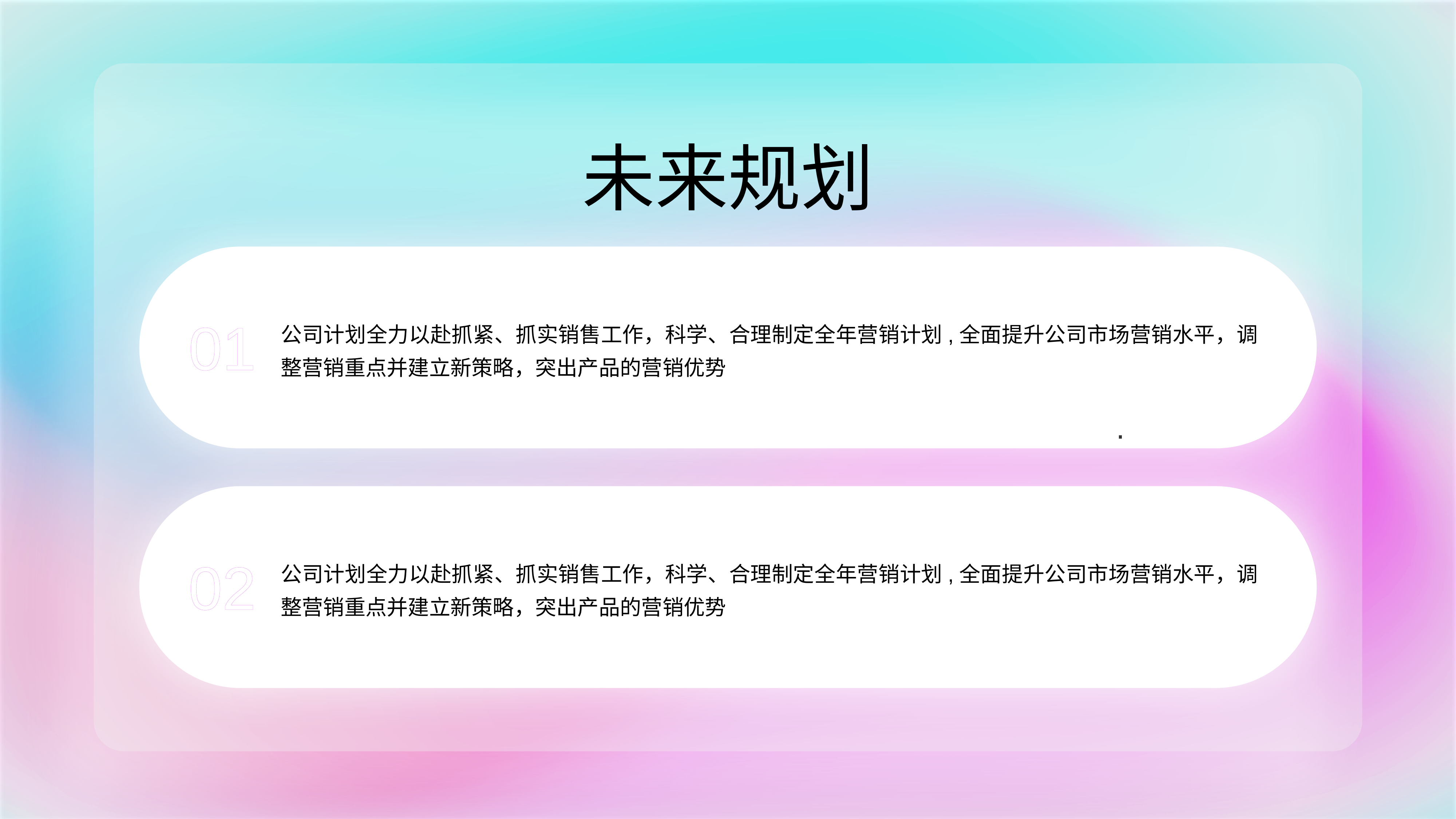

未来规划

01
公司计划全力以赴抓紧、抓实销售工作，科学、合理制定全年营销计划,全面提升公司市场营销水平，调整营销重点并建立新策略，突出产品的营销优势

.

02
公司计划全力以赴抓紧、抓实销售工作，科学、合理制定全年营销计划,全面提升公司市场营销水平，调整营销重点并建立新策略，突出产品的营销优势